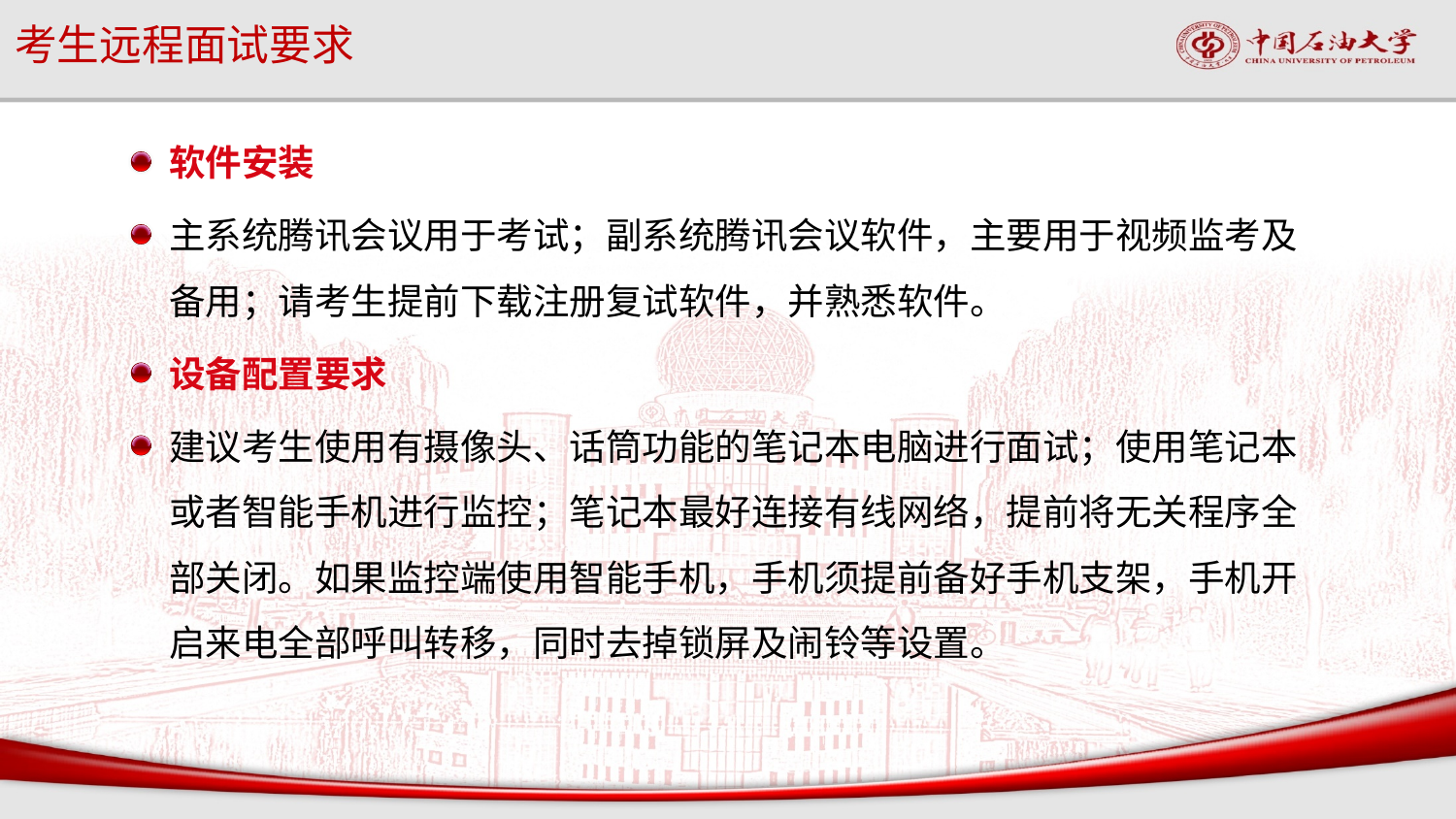

# 考生远程面试要求
软件安装
主系统腾讯会议用于考试；副系统腾讯会议软件，主要用于视频监考及备用；请考生提前下载注册复试软件，并熟悉软件。
设备配置要求
建议考生使用有摄像头、话筒功能的笔记本电脑进行面试；使用笔记本或者智能手机进行监控；笔记本最好连接有线网络，提前将无关程序全部关闭。如果监控端使用智能手机，手机须提前备好手机支架，手机开启来电全部呼叫转移，同时去掉锁屏及闹铃等设置。